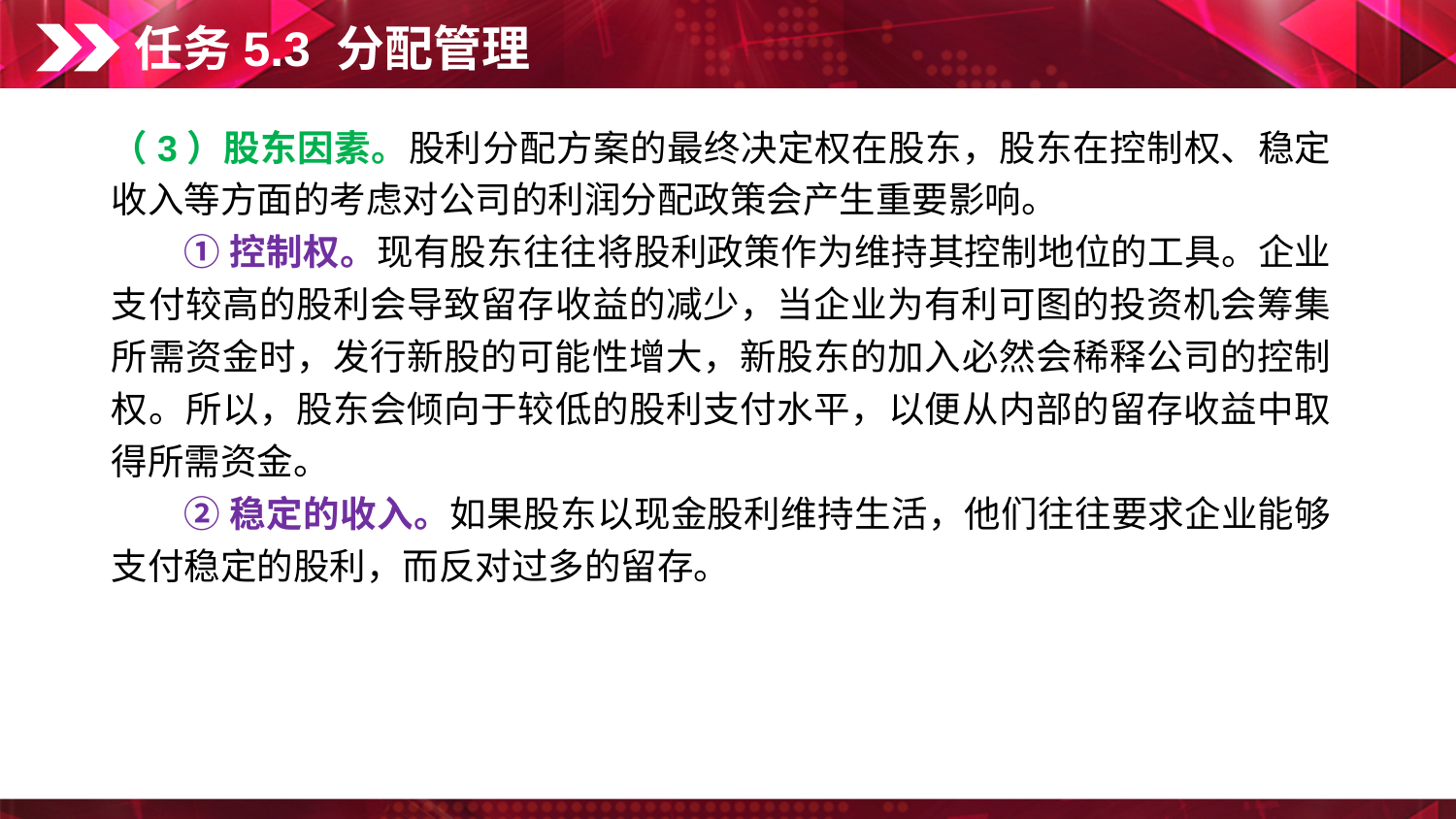

任务5.3 分配管理

（3）股东因素。股利分配方案的最终决定权在股东，股东在控制权、稳定收入等方面的考虑对公司的利润分配政策会产生重要影响。
①控制权。现有股东往往将股利政策作为维持其控制地位的工具。企业支付较高的股利会导致留存收益的减少，当企业为有利可图的投资机会筹集所需资金时，发行新股的可能性增大，新股东的加入必然会稀释公司的控制权。所以，股东会倾向于较低的股利支付水平，以便从内部的留存收益中取得所需资金。
②稳定的收入。如果股东以现金股利维持生活，他们往往要求企业能够支付稳定的股利，而反对过多的留存。